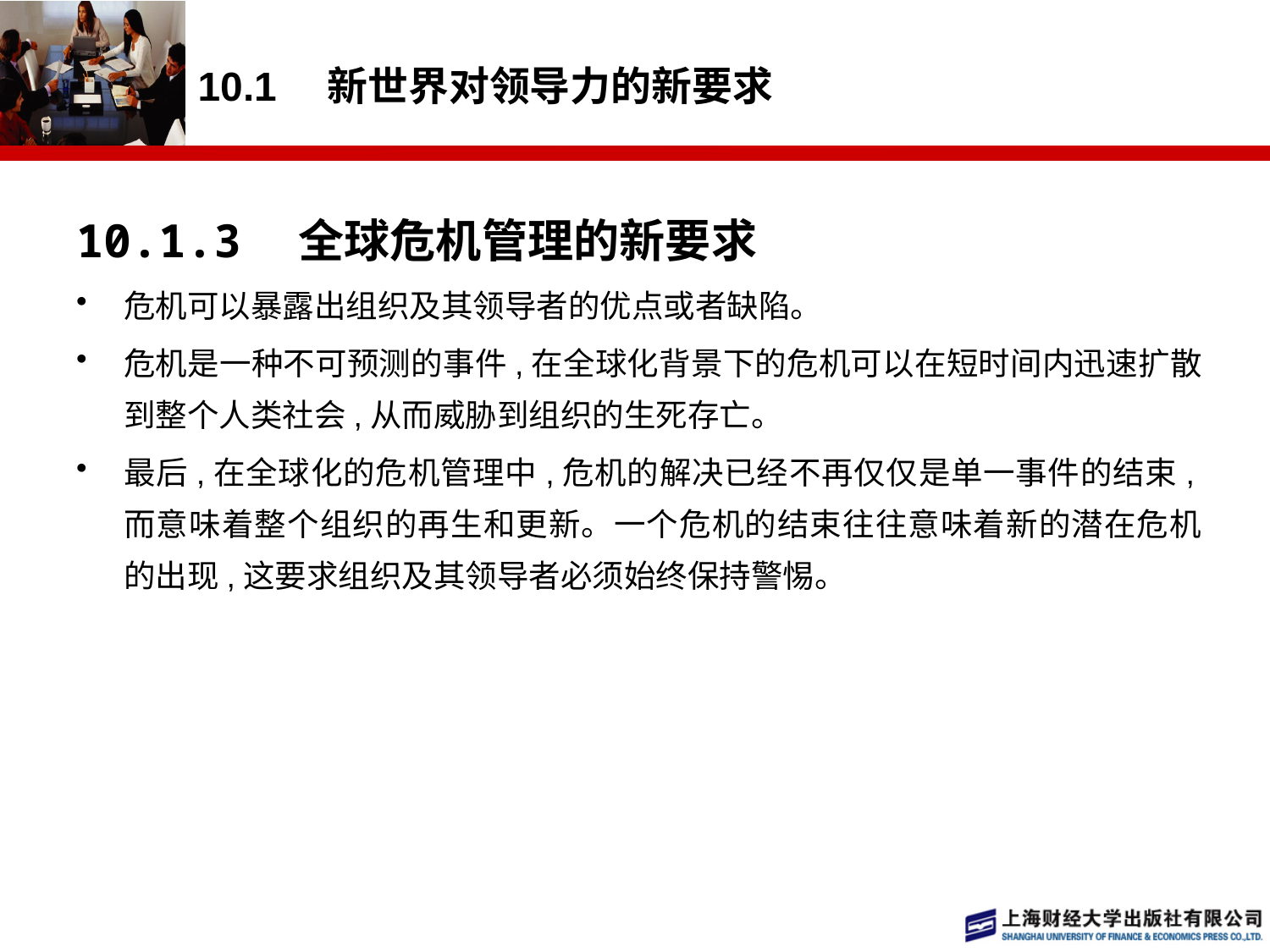

# 10.1　新世界对领导力的新要求
10.1.3　全球危机管理的新要求
危机可以暴露出组织及其领导者的优点或者缺陷。
危机是一种不可预测的事件,在全球化背景下的危机可以在短时间内迅速扩散到整个人类社会,从而威胁到组织的生死存亡。
最后,在全球化的危机管理中,危机的解决已经不再仅仅是单一事件的结束,而意味着整个组织的再生和更新。一个危机的结束往往意味着新的潜在危机的出现,这要求组织及其领导者必须始终保持警惕。